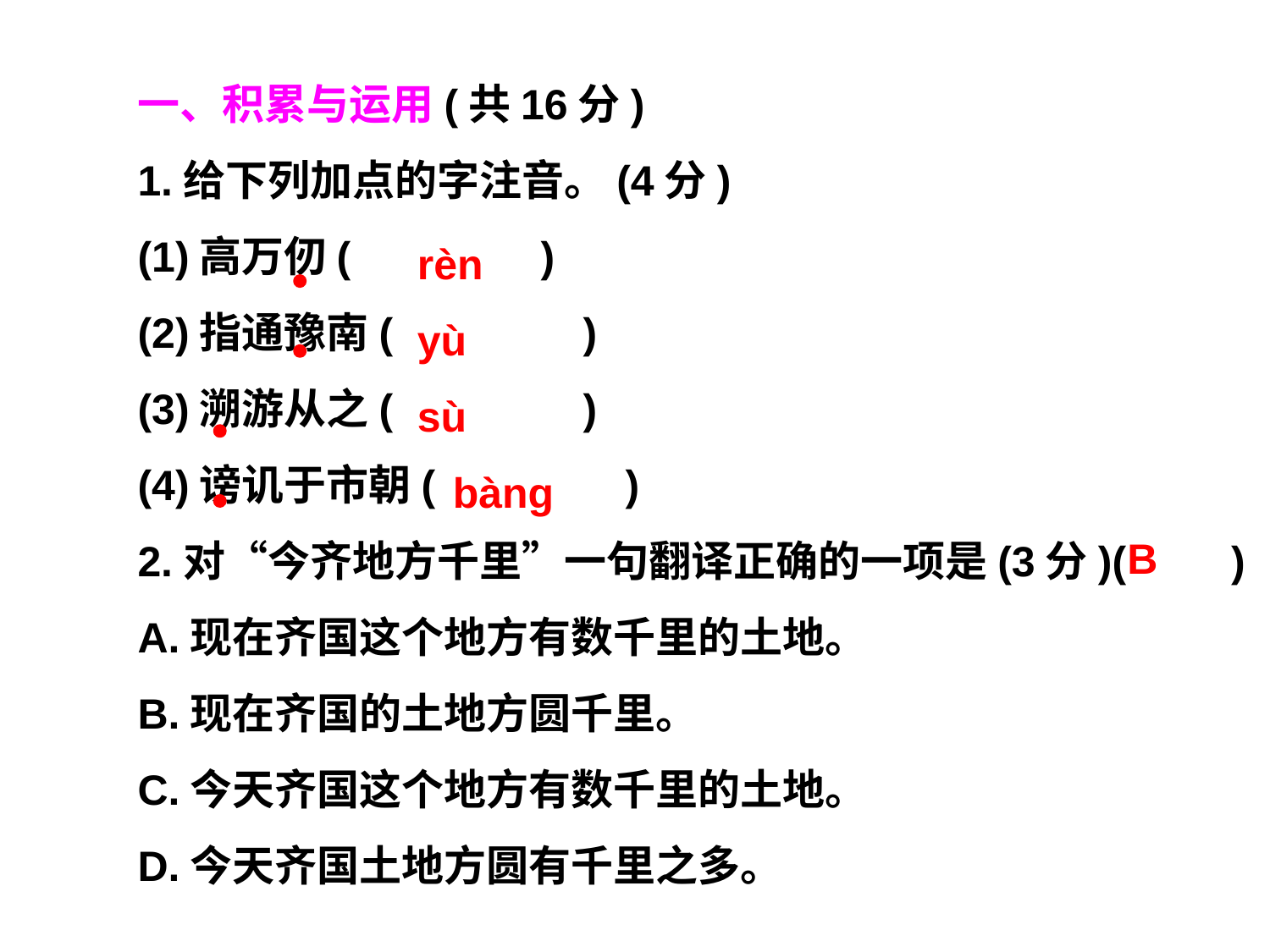

一、积累与运用(共16分)
1.给下列加点的字注音。(4分)
(1)高万仞(　　　　)
(2)指通豫南(　　　　)
(3)溯游从之(　　　　)
(4)谤讥于市朝(　　　　)
2.对“今齐地方千里”一句翻译正确的一项是(3分)(　　)
A.现在齐国这个地方有数千里的土地。
B.现在齐国的土地方圆千里。
C.今天齐国这个地方有数千里的土地。
D.今天齐国土地方圆有千里之多。
rèn
yù
sù
   bànɡ

B